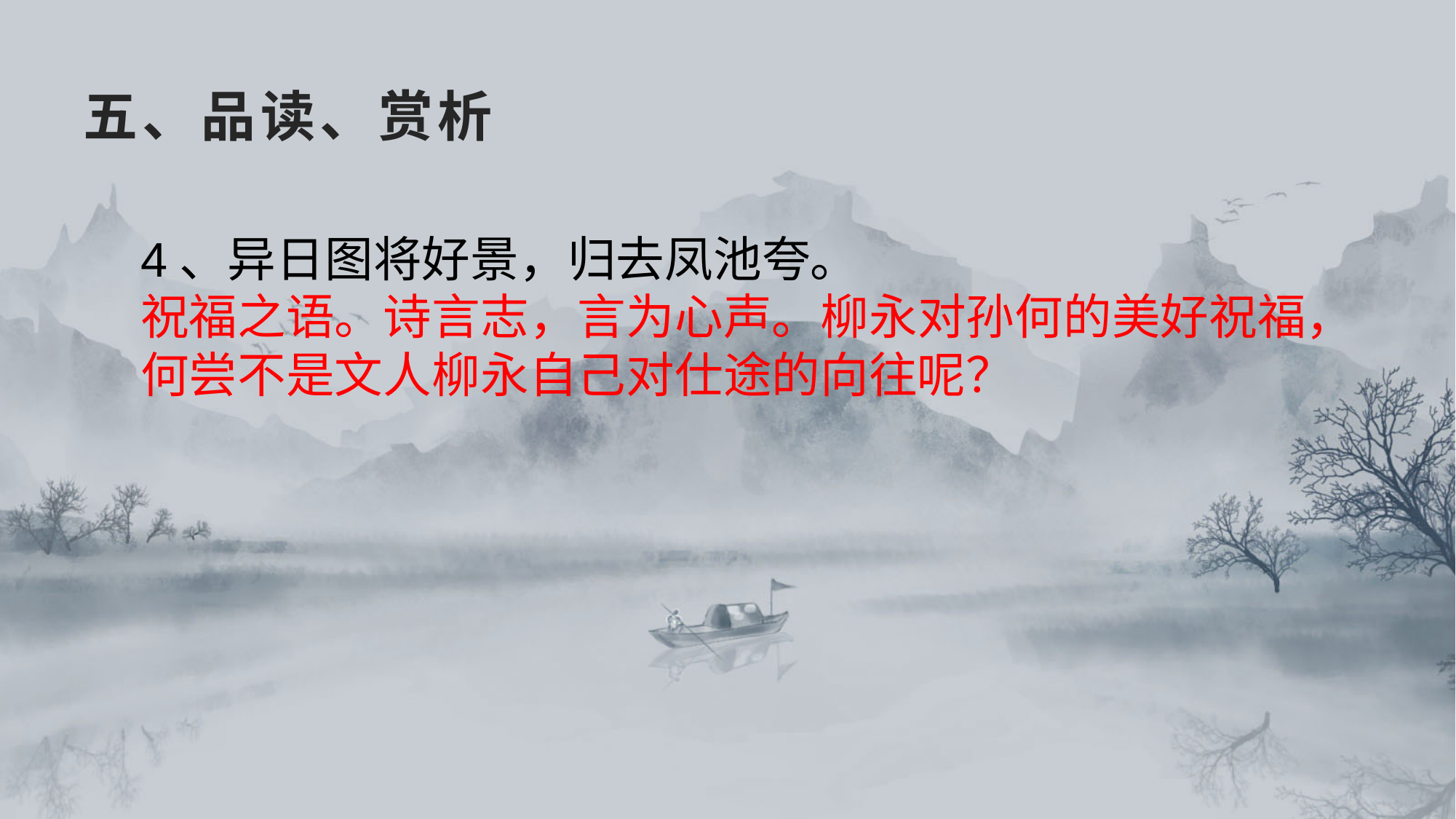

# 五、品读、赏析
4、异日图将好景，归去凤池夸。
祝福之语。诗言志，言为心声。柳永对孙何的美好祝福，何尝不是文人柳永自己对仕途的向往呢？